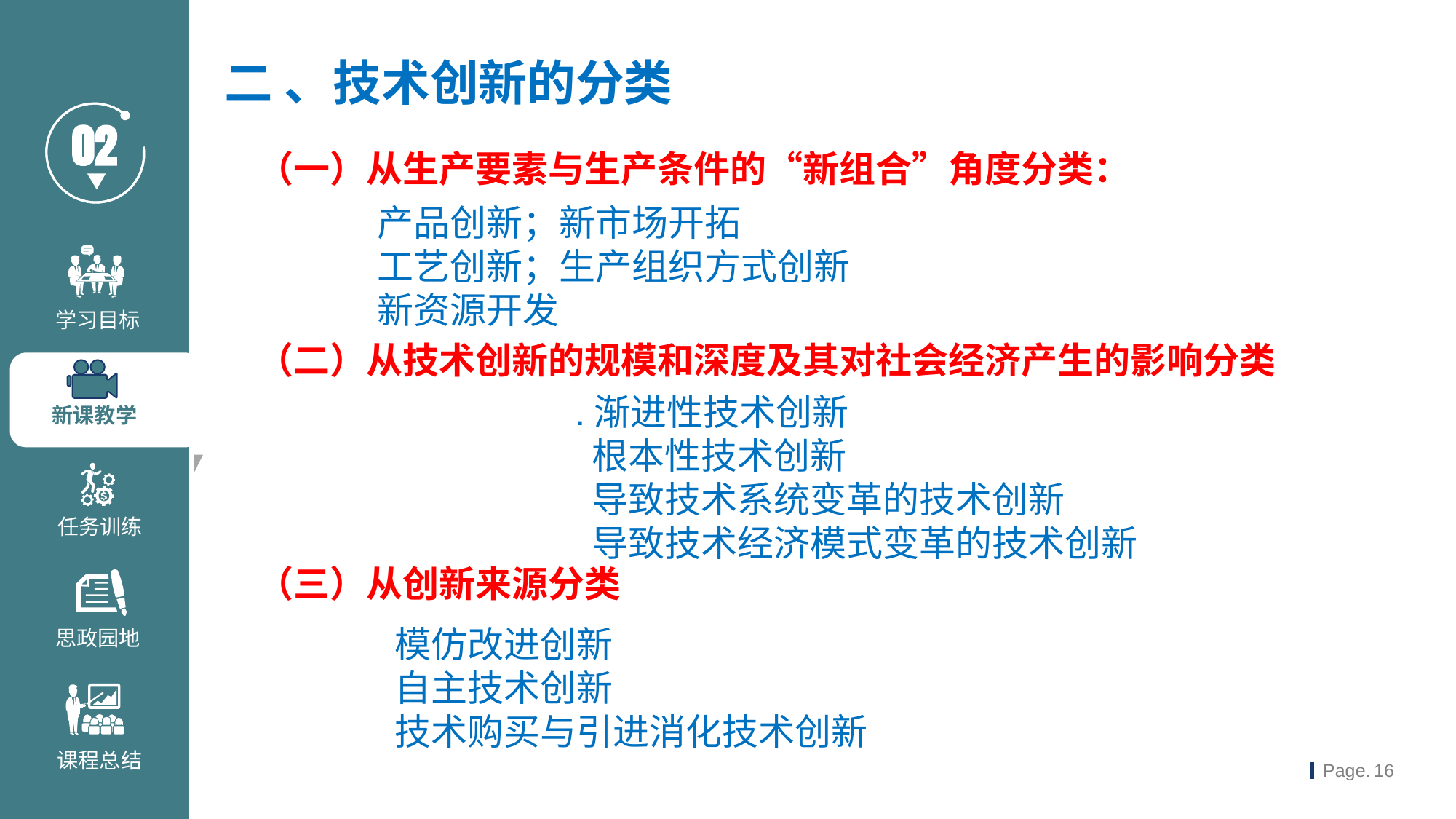

二 、技术创新的分类
（一）从生产要素与生产条件的“新组合”角度分类：
 产品创新；新市场开拓
 工艺创新；生产组织方式创新
 新资源开发
（二）从技术创新的规模和深度及其对社会经济产生的影响分类
.渐进性技术创新
 根本性技术创新
 导致技术系统变革的技术创新
 导致技术经济模式变革的技术创新
（三）从创新来源分类
模仿改进创新
自主技术创新
技术购买与引进消化技术创新